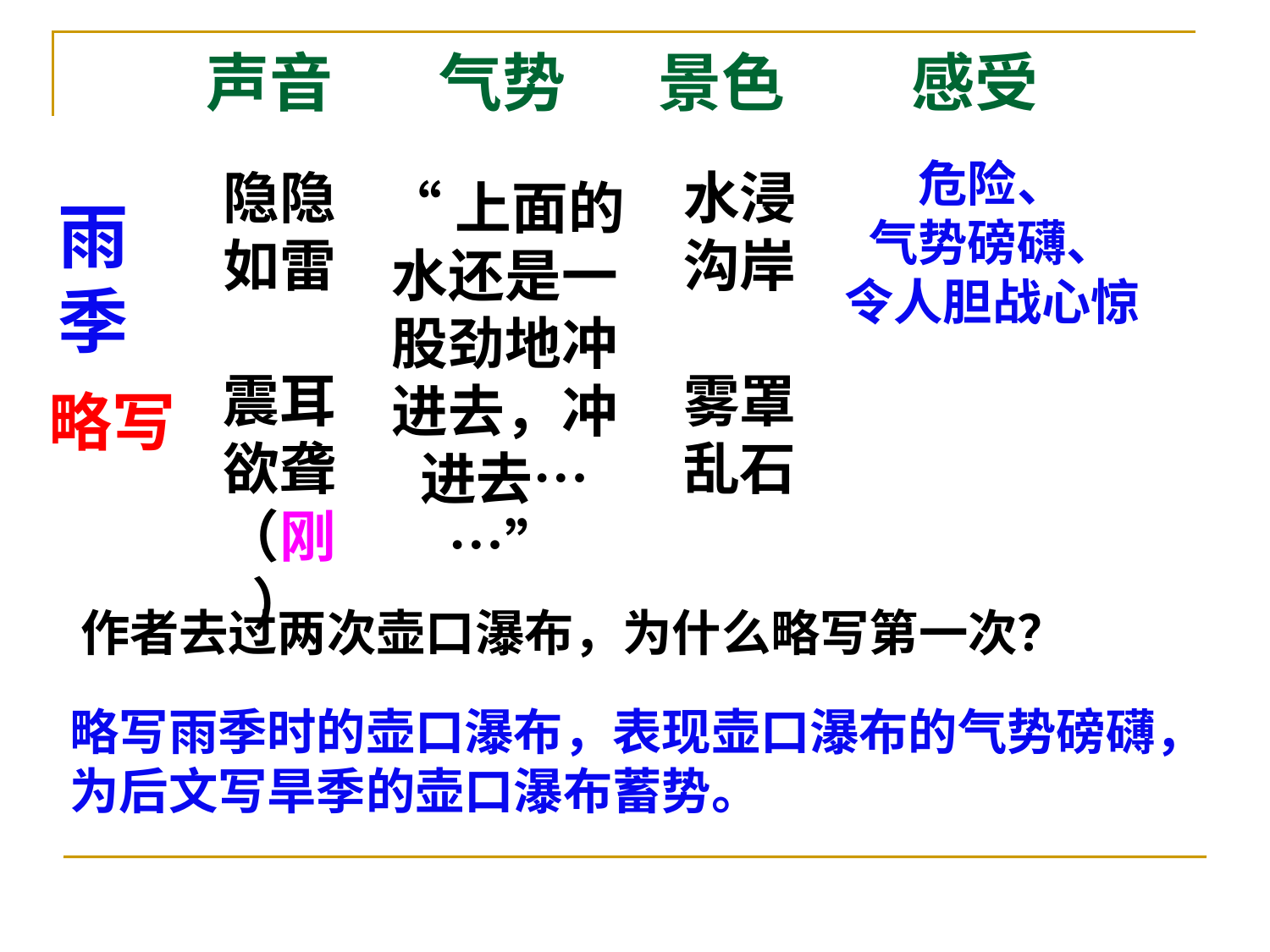

声音
气势
景色
感受
危险、
气势磅礴、
令人胆战心惊

隐隐如雷

震耳欲聋
（刚）
水浸
沟岸

雾罩
乱石
“上面的水还是一股劲地冲进去，冲进去……”
雨
季
略写
作者去过两次壶口瀑布，为什么略写第一次？
略写雨季时的壶口瀑布，表现壶口瀑布的气势磅礴，为后文写旱季的壶口瀑布蓄势。